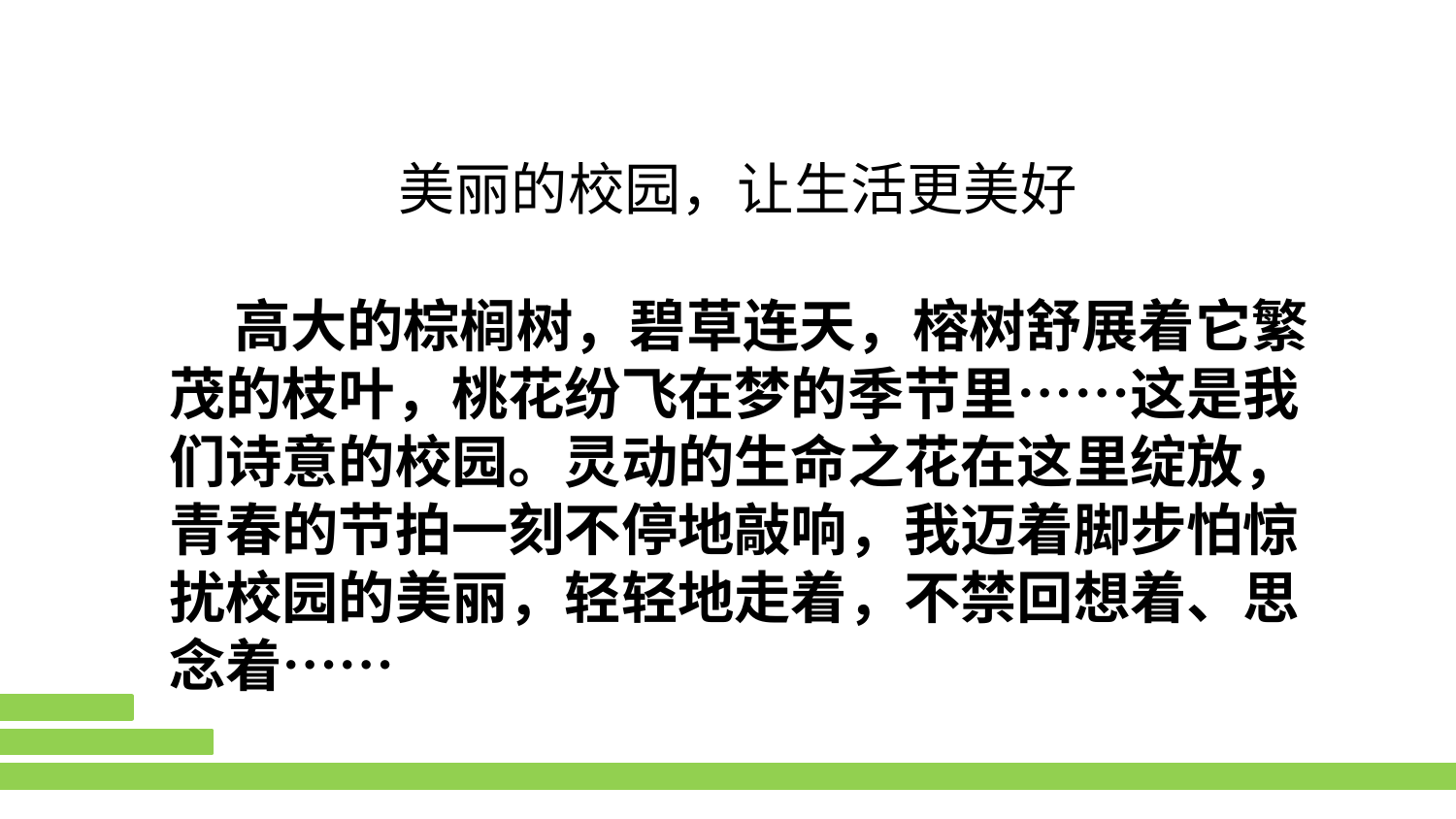

美丽的校园，让生活更美好
    高大的棕榈树，碧草连天，榕树舒展着它繁茂的枝叶，桃花纷飞在梦的季节里……这是我们诗意的校园。灵动的生命之花在这里绽放，青春的节拍一刻不停地敲响，我迈着脚步怕惊扰校园的美丽，轻轻地走着，不禁回想着、思念着……